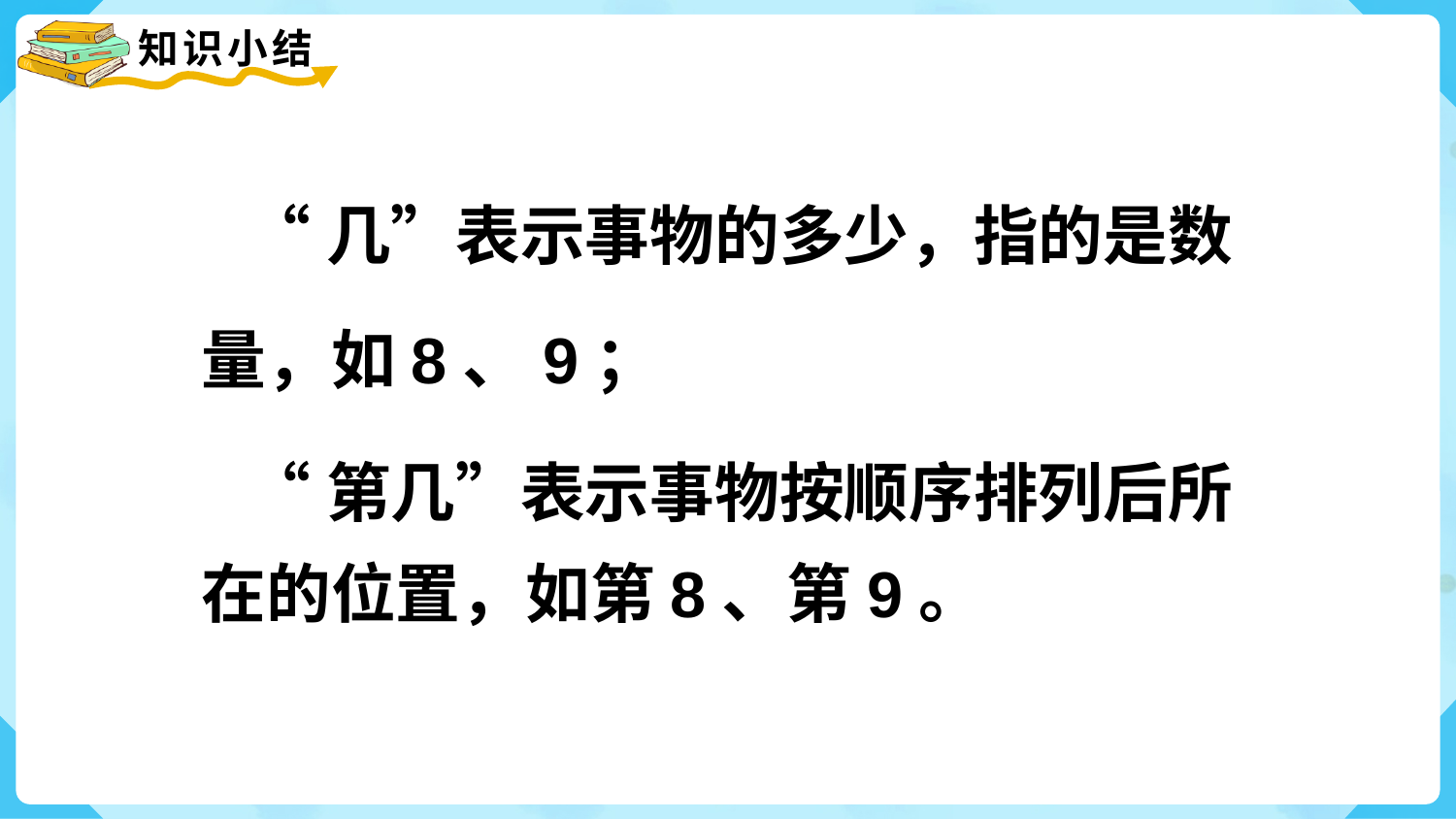

“几”表示事物的多少，指的是数量，如8、9；
   “第几”表示事物按顺序排列后所在的位置，如第8、第9。